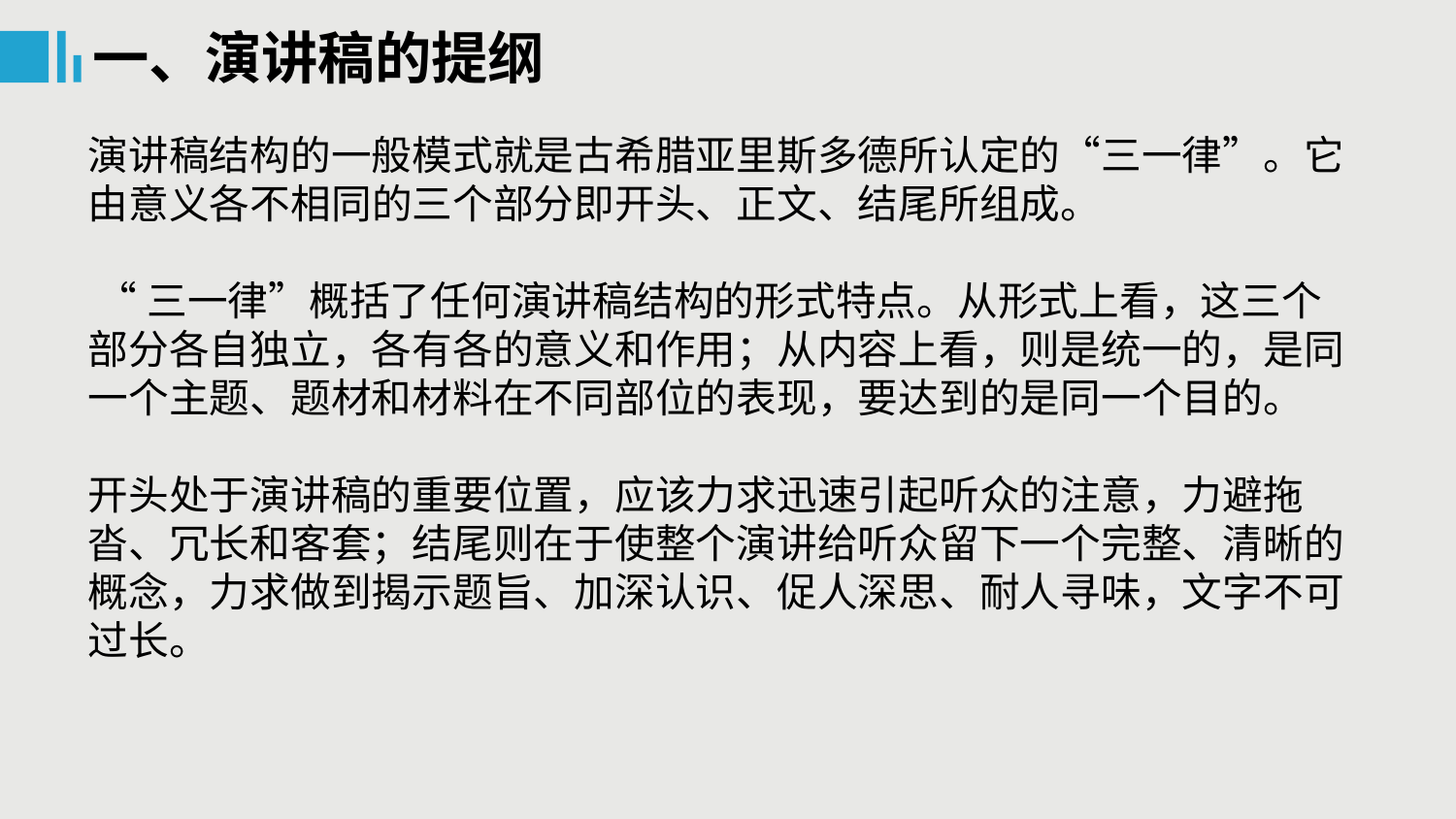

一、演讲稿的提纲

演讲稿结构的一般模式就是古希腊亚里斯多德所认定的“三一律”。它由意义各不相同的三个部分即开头、正文、结尾所组成。

 “三一律”概括了任何演讲稿结构的形式特点。从形式上看，这三个部分各自独立，各有各的意义和作用；从内容上看，则是统一的，是同一个主题、题材和材料在不同部位的表现，要达到的是同一个目的。

开头处于演讲稿的重要位置，应该力求迅速引起听众的注意，力避拖沓、冗长和客套；结尾则在于使整个演讲给听众留下一个完整、清晰的概念，力求做到揭示题旨、加深认识、促人深思、耐人寻味，文字不可过长。